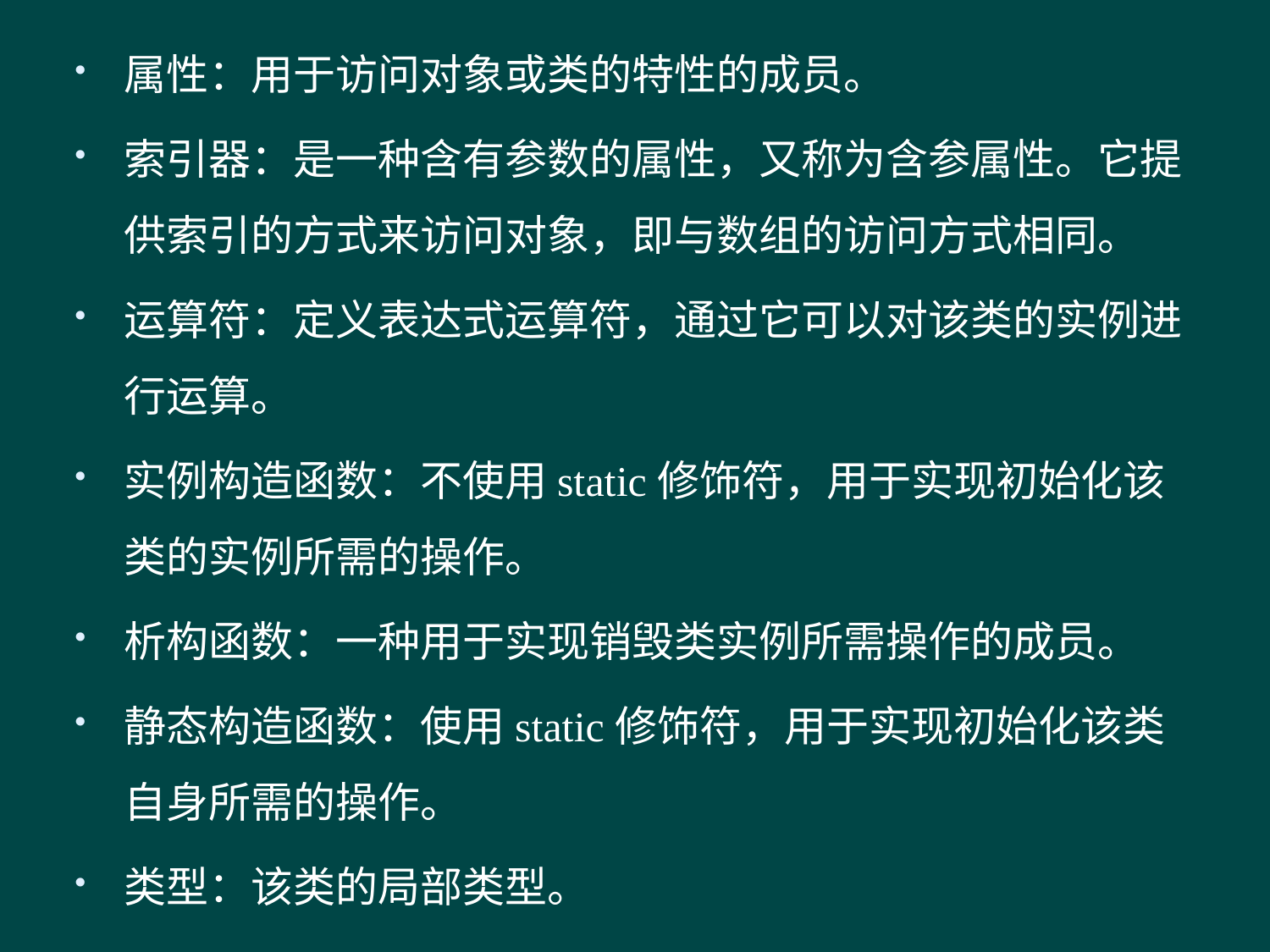

属性：用于访问对象或类的特性的成员。
索引器：是一种含有参数的属性，又称为含参属性。它提供索引的方式来访问对象，即与数组的访问方式相同。
运算符：定义表达式运算符，通过它可以对该类的实例进行运算。
实例构造函数：不使用static修饰符，用于实现初始化该类的实例所需的操作。
析构函数：一种用于实现销毁类实例所需操作的成员。
静态构造函数：使用static修饰符，用于实现初始化该类自身所需的操作。
类型：该类的局部类型。

#